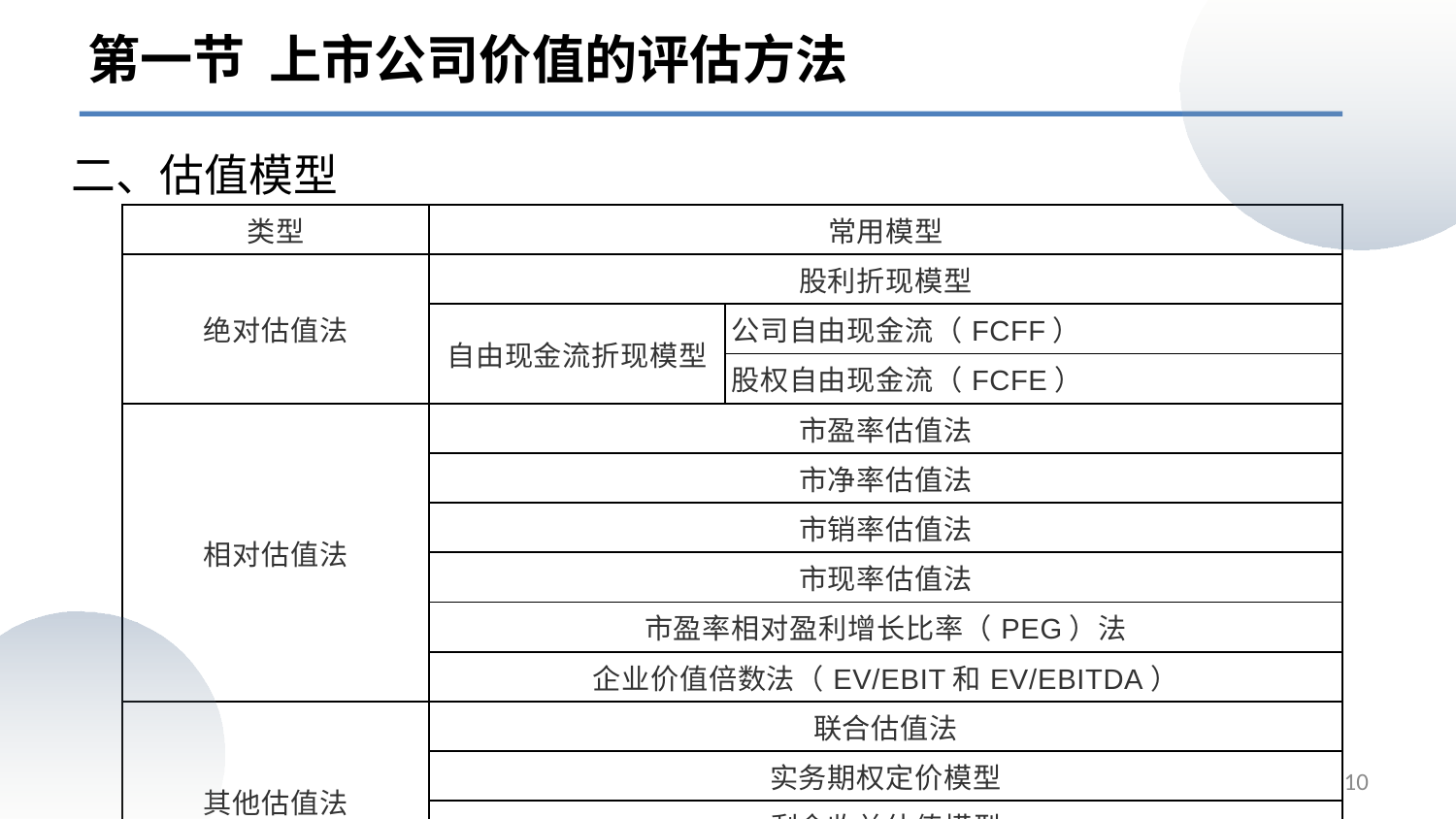

第一节  上市公司价值的评估方法
二、估值模型
| 类型 | 常用模型 |  |
| --- | --- | --- |
| 绝对估值法 | 股利折现模型 |  |
|  | 自由现金流折现模型 | 公司自由现金流（FCFF） |
|  |  | 股权自由现金流（FCFE） |
| 相对估值法 | 市盈率估值法 |  |
|  | 市净率估值法 |  |
|  | 市销率估值法 |  |
|  | 市现率估值法 |  |
|  | 市盈率相对盈利增长比率（PEG）法 |  |
|  | 企业价值倍数法（EV/EBIT和EV/EBITDA） |  |
| 其他估值法 | 联合估值法 |  |
|  | 实务期权定价模型 |  |
|  | 剩余收益估值模型 |  |
|  | 经济增加值估值模型 |  |

10